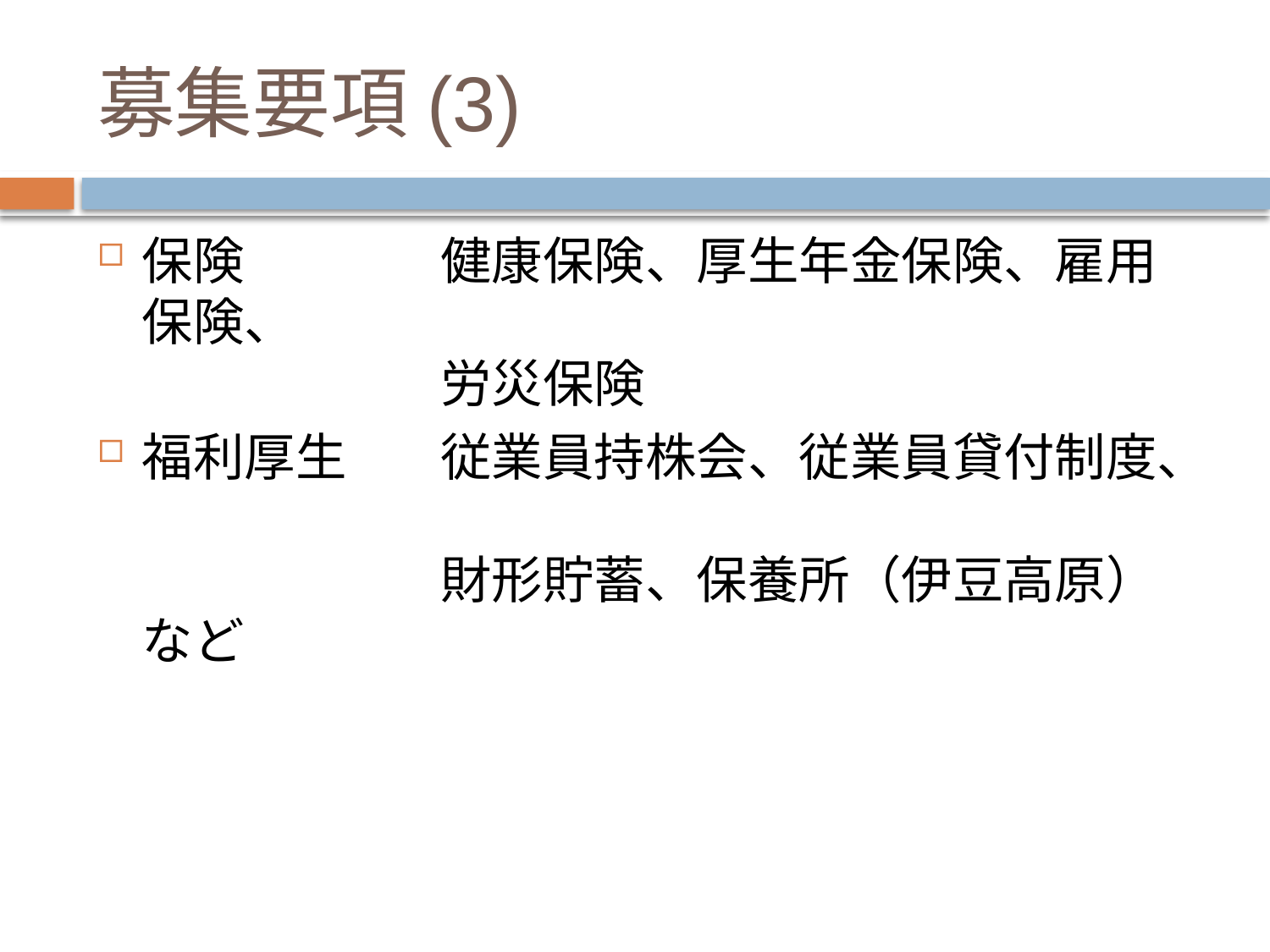

# 募集要項(3)
保険	健康保険、厚生年金保険、雇用保険、
	労災保険
福利厚生	従業員持株会、従業員貸付制度、
	財形貯蓄、保養所（伊豆高原）など